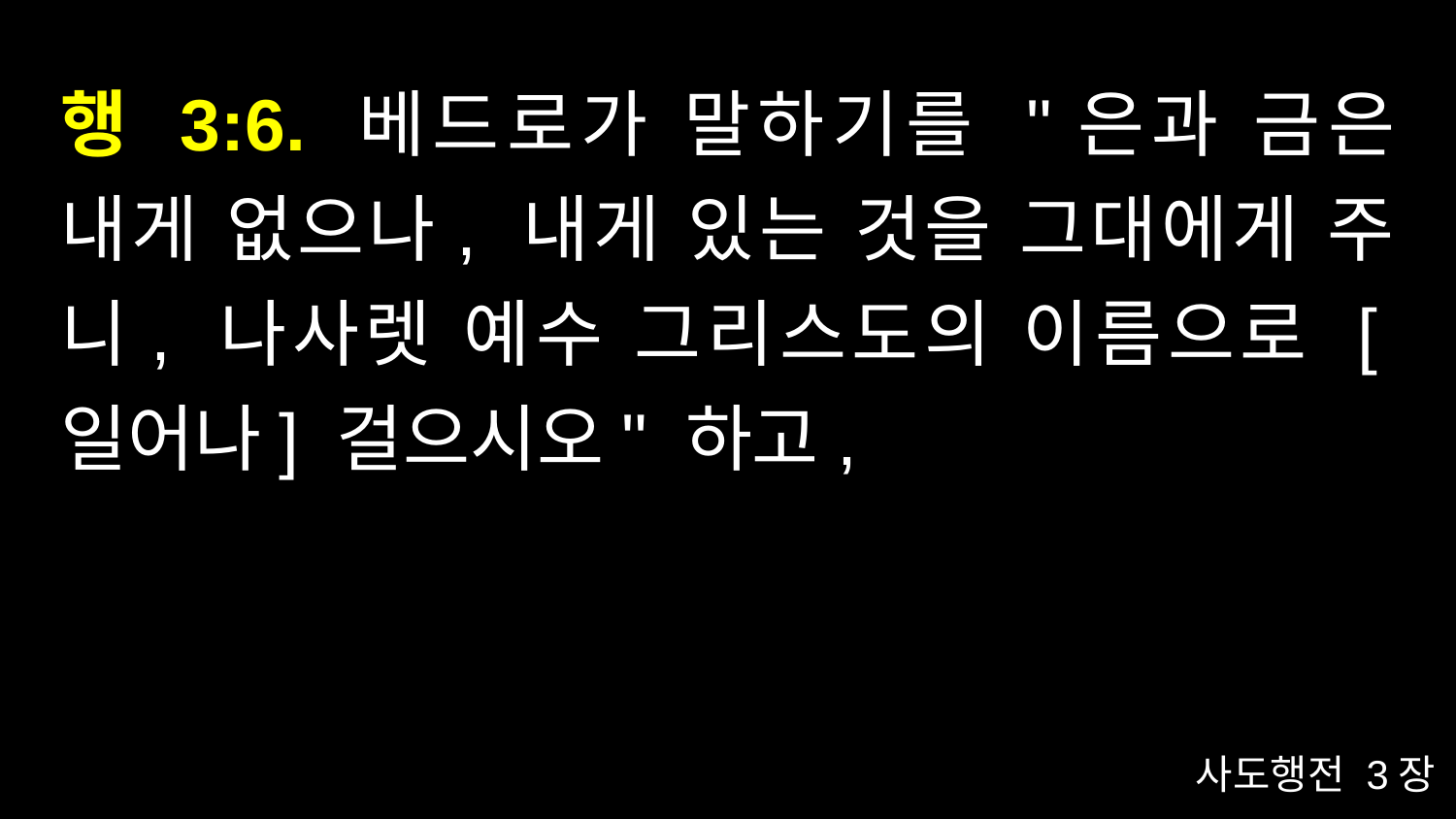

# 행 3:6. 베드로가 말하기를 "은과 금은 내게 없으나, 내게 있는 것을 그대에게 주니, 나사렛 예수 그리스도의 이름으로 [일어나] 걸으시오" 하고,
사도행전 3장